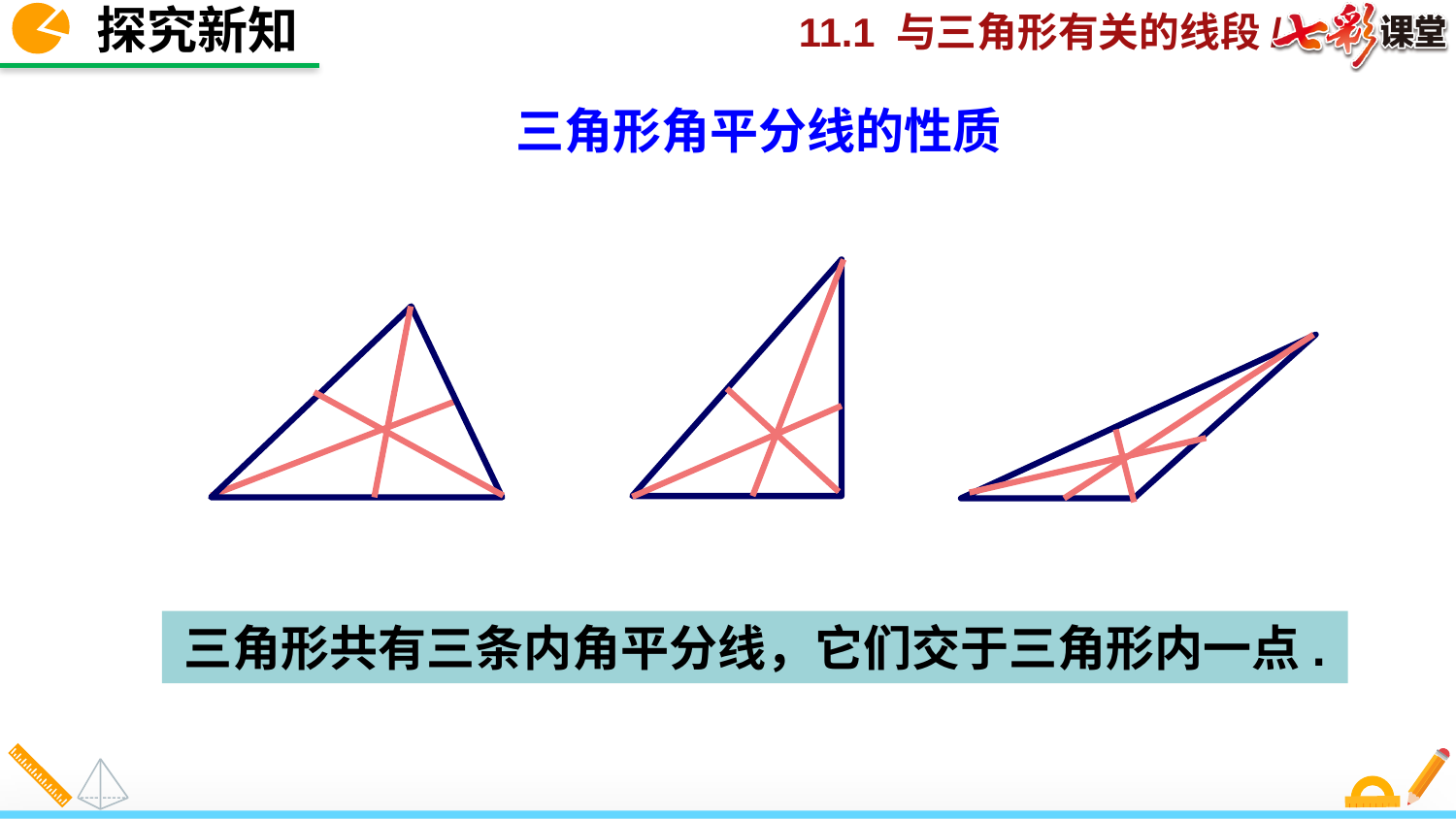

探究新知

三角形角平分线的性质

三角形共有三条内角平分线，它们交于三角形内一点.